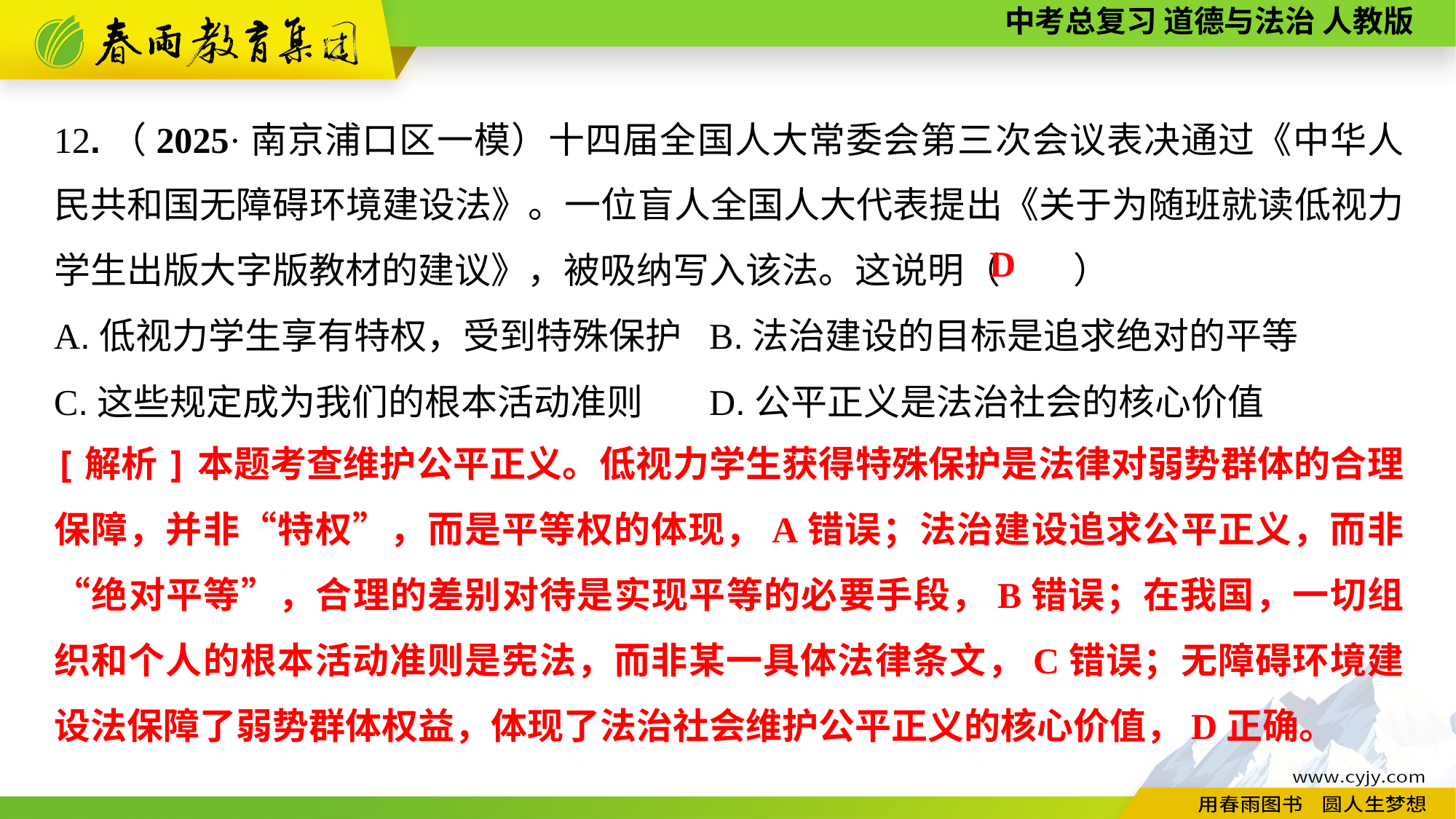

12.（2025·南京浦口区一模）十四届全国人大常委会第三次会议表决通过《中华人民共和国无障碍环境建设法》。一位盲人全国人大代表提出《关于为随班就读低视力学生出版大字版教材的建议》，被吸纳写入该法。这说明（　　）
A.低视力学生享有特权，受到特殊保护	B.法治建设的目标是追求绝对的平等
C.这些规定成为我们的根本活动准则	D.公平正义是法治社会的核心价值
D
[解析]本题考查维护公平正义。低视力学生获得特殊保护是法律对弱势群体的合理保障，并非“特权”，而是平等权的体现，A错误；法治建设追求公平正义，而非“绝对平等”，合理的差别对待是实现平等的必要手段，B错误；在我国，一切组织和个人的根本活动准则是宪法，而非某一具体法律条文，C错误；无障碍环境建设法保障了弱势群体权益，体现了法治社会维护公平正义的核心价值，D正确。